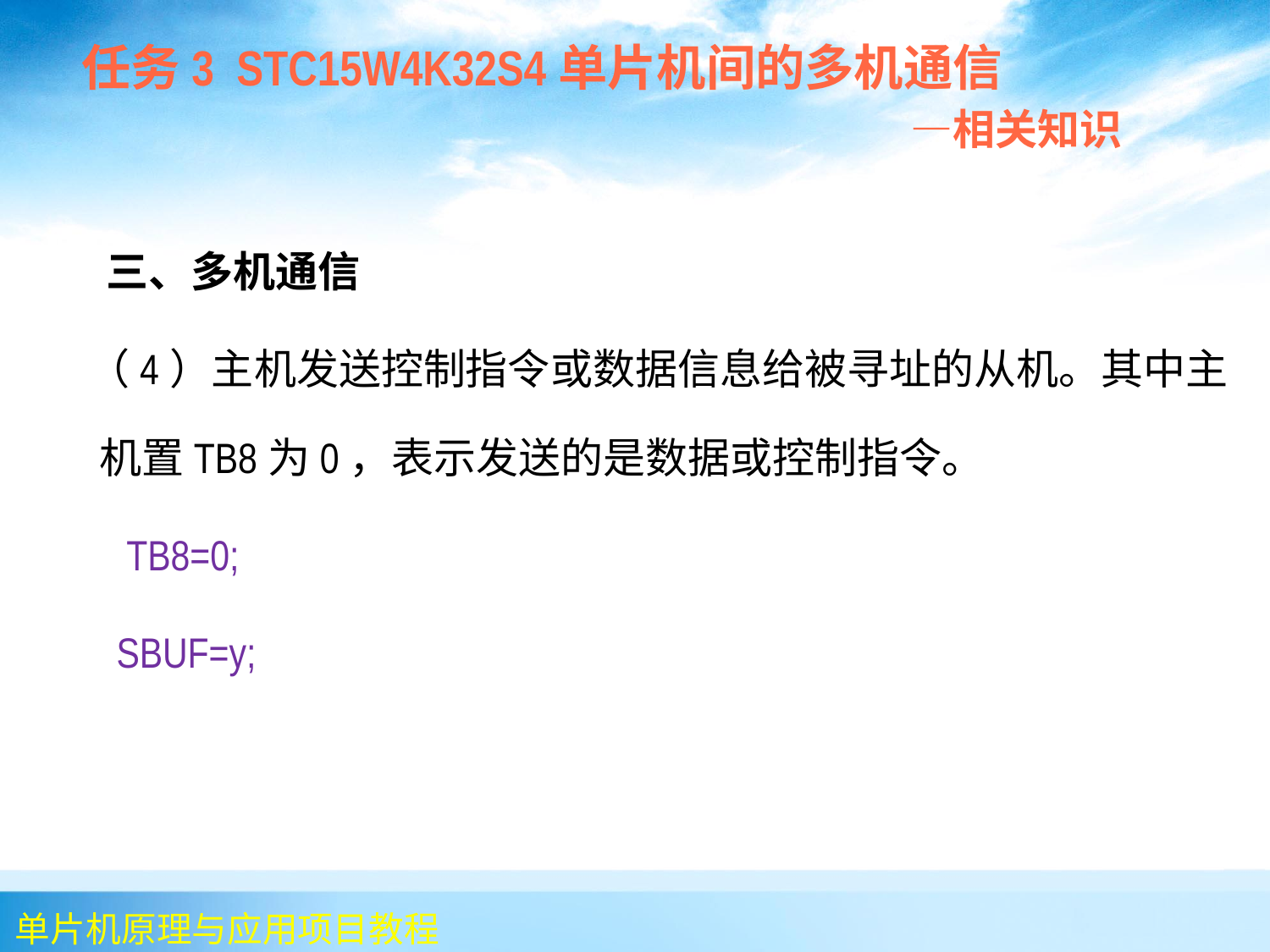

任务3  STC15W4K32S4单片机间的多机通信
                                                                              —相关知识
    三、多机通信
  （4）主机发送控制指令或数据信息给被寻址的从机。其中主机置TB8为0，表示发送的是数据或控制指令。
       TB8=0;
      SBUF=y;